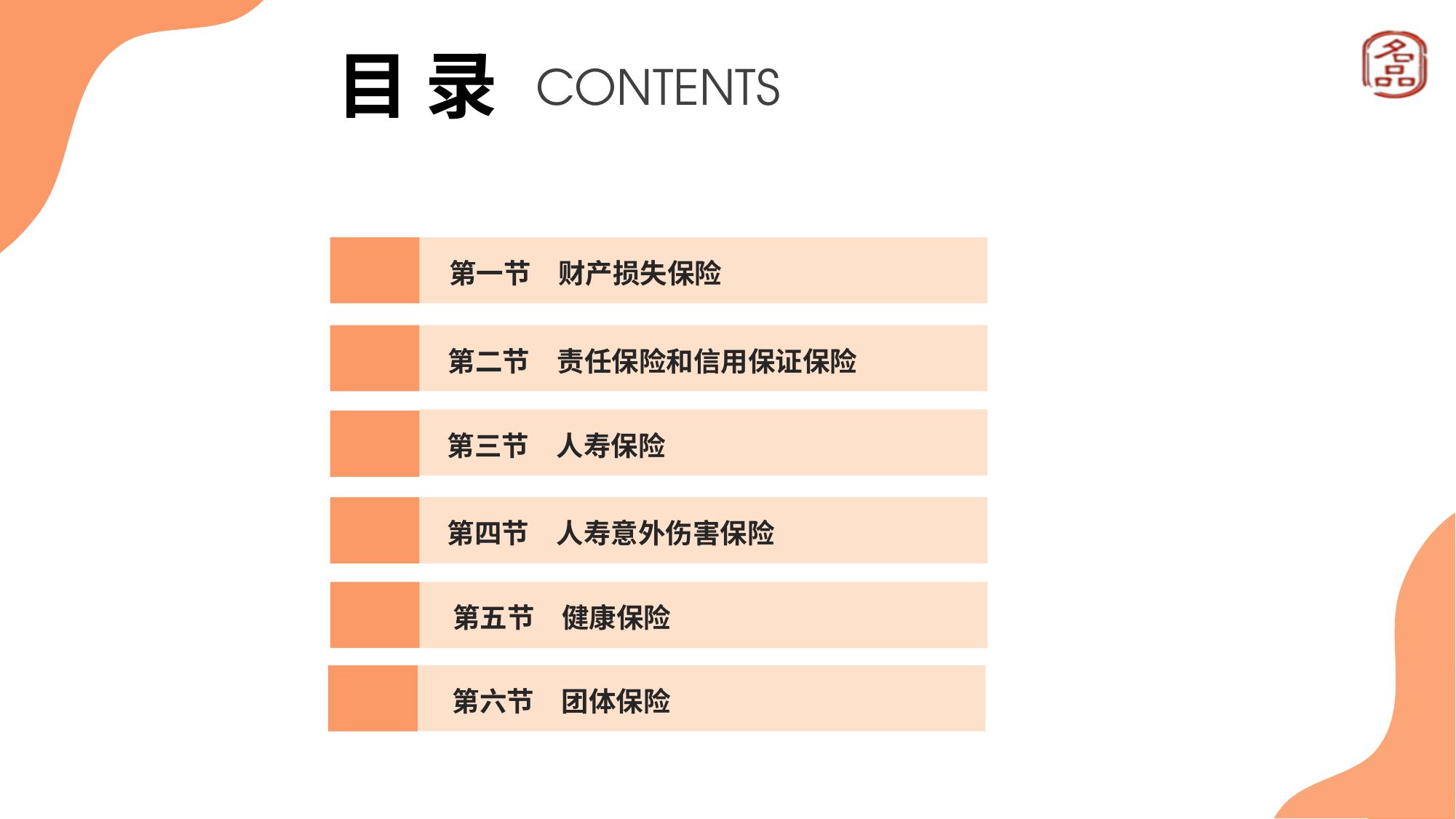

目 录
CONTENTS

第一节　财产损失保险

第二节　责任保险和信用保证保险

第三节　人寿保险

第四节　人寿意外伤害保险

第五节　健康保险

第六节　团体保险